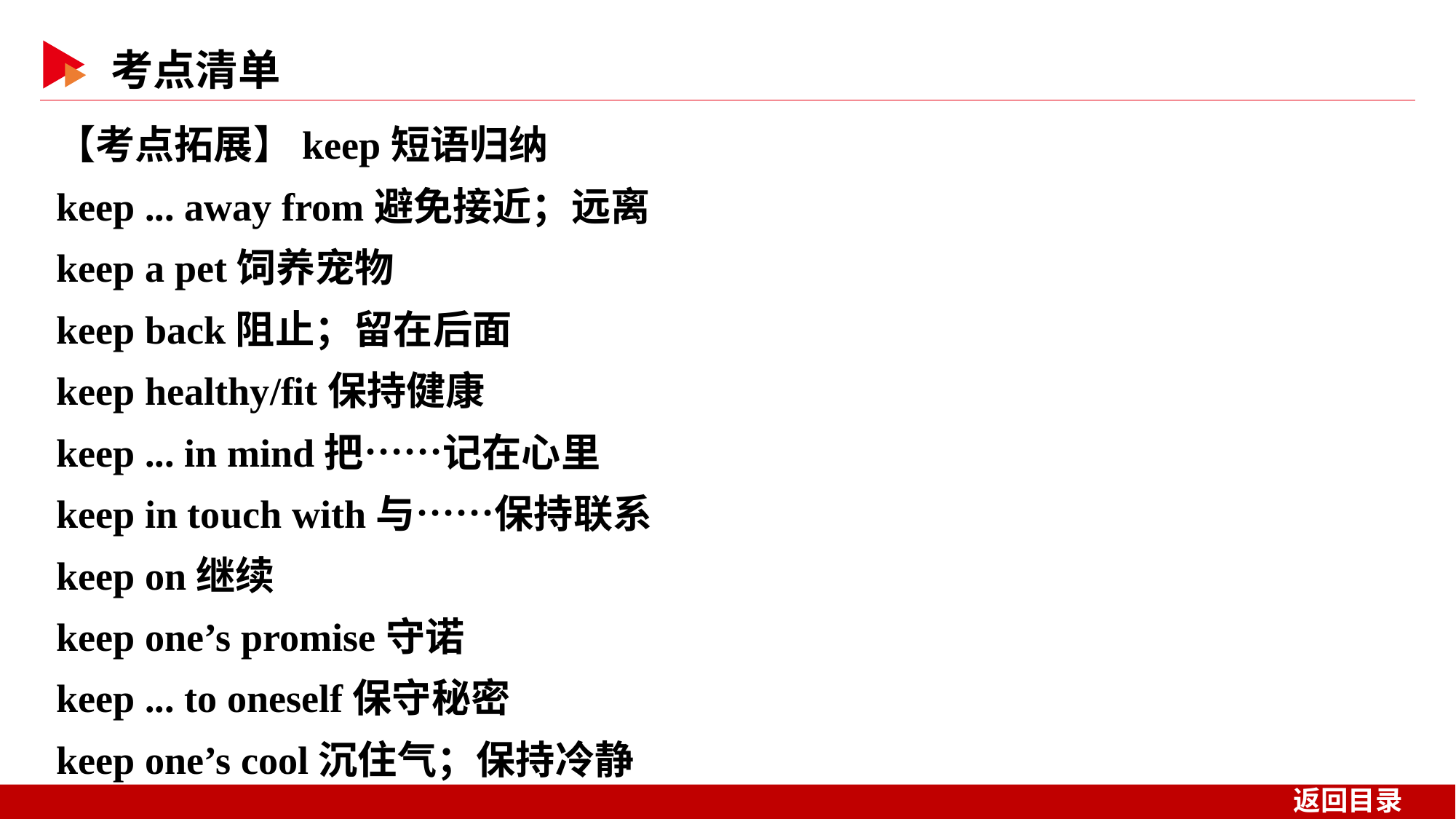

【考点拓展】keep短语归纳
keep ... away from避免接近；远离
keep a pet饲养宠物
keep back阻止；留在后面
keep healthy/fit保持健康
keep ... in mind把……记在心里
keep in touch with与……保持联系
keep on继续
keep one’s promise守诺
keep ... to oneself保守秘密
keep one’s cool沉住气；保持冷静